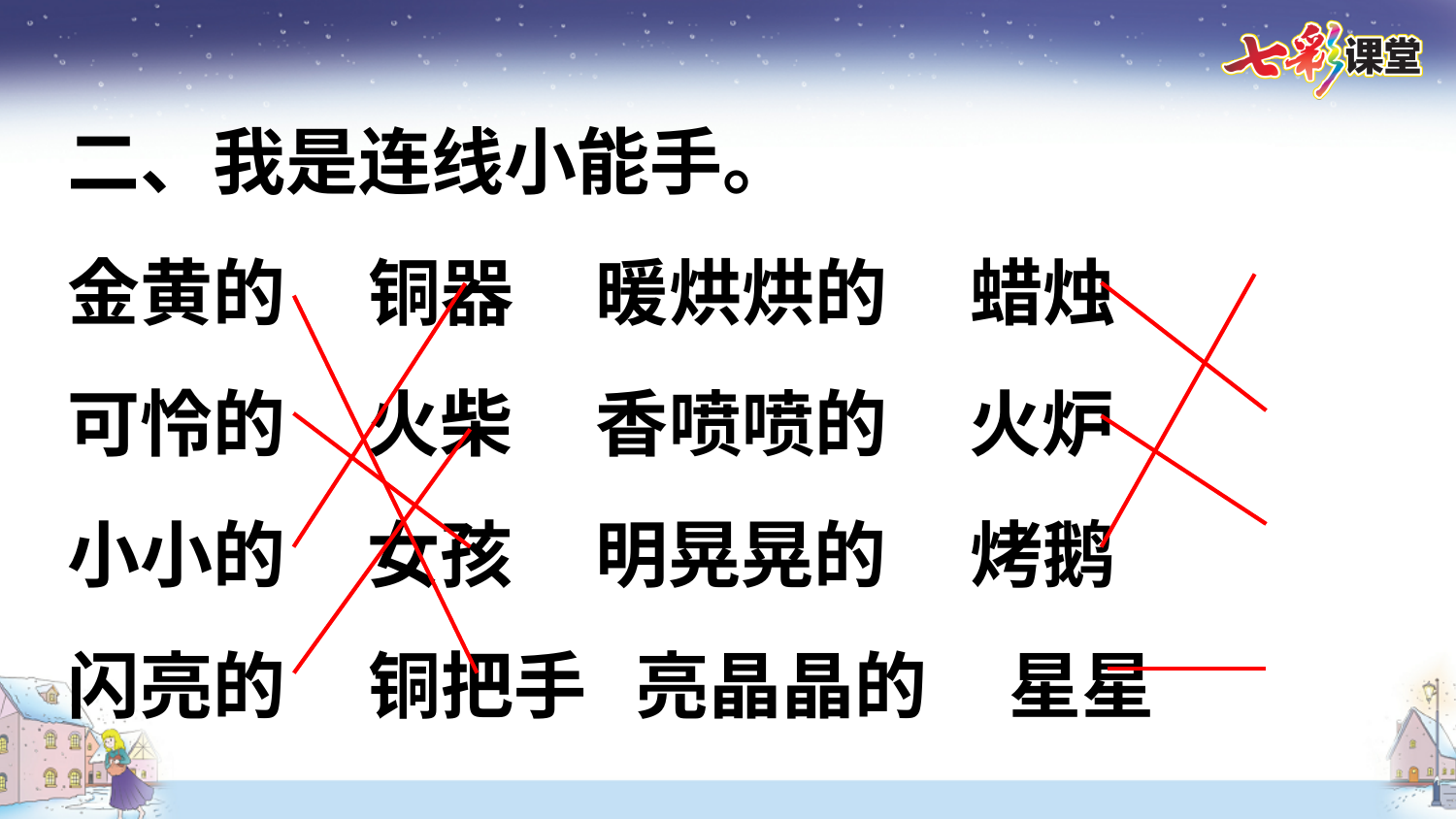

二、我是连线小能手。
金黄的     铜器     暖烘烘的     蜡烛
可怜的     火柴     香喷喷的     火炉
小小的     女孩     明晃晃的     烤鹅
闪亮的     铜把手   亮晶晶的     星星